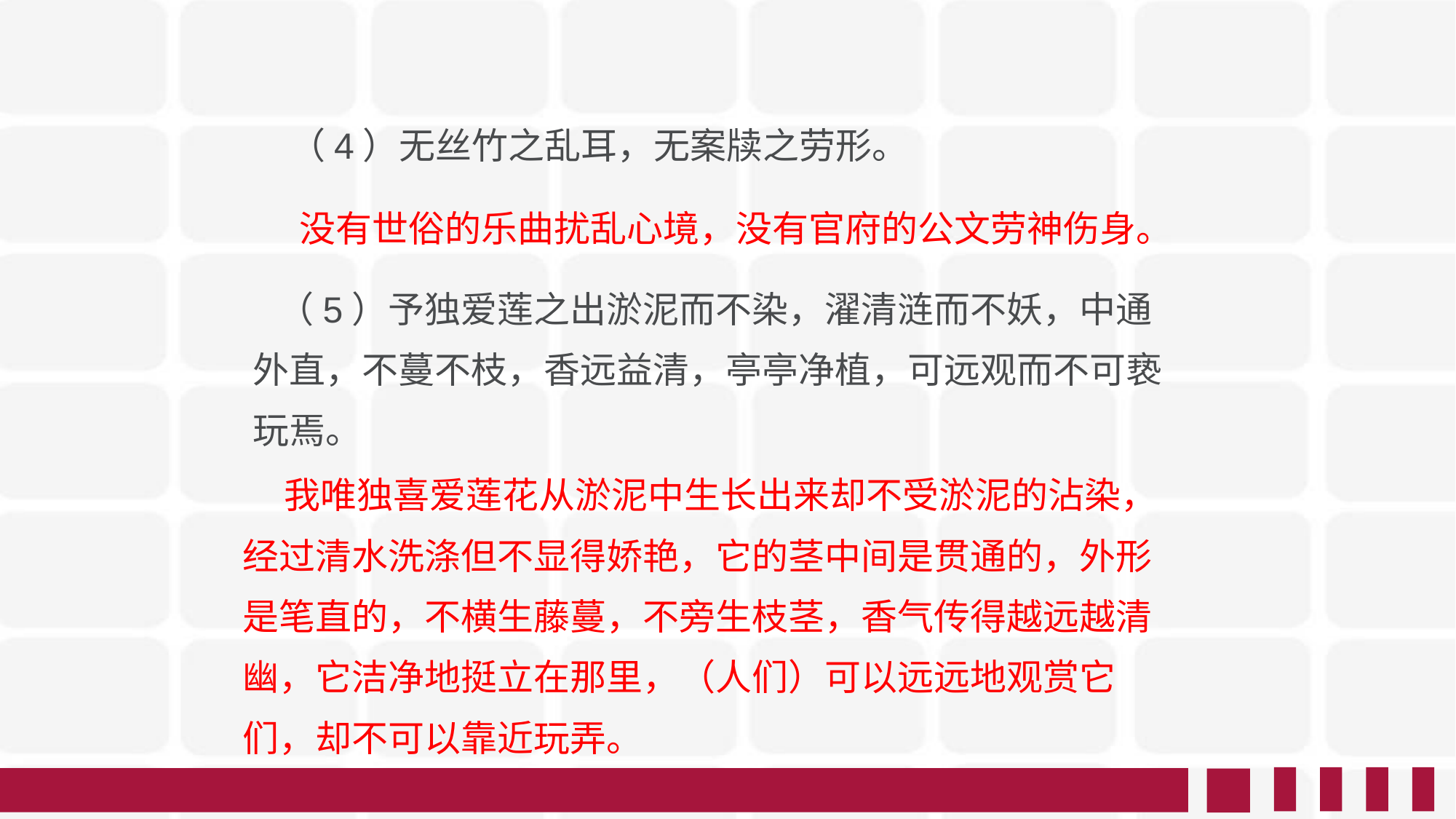

（4）无丝竹之乱耳，无案牍之劳形。
   没有世俗的乐曲扰乱心境，没有官府的公文劳神伤身。
  （5）予独爱莲之出淤泥而不染，濯清涟而不妖，中通外直，不蔓不枝，香远益清，亭亭净植，可远观而不可亵玩焉。
    我唯独喜爱莲花从淤泥中生长出来却不受淤泥的沾染，经过清水洗涤但不显得娇艳，它的茎中间是贯通的，外形是笔直的，不横生藤蔓，不旁生枝茎，香气传得越远越清幽，它洁净地挺立在那里，（人们）可以远远地观赏它们，却不可以靠近玩弄。